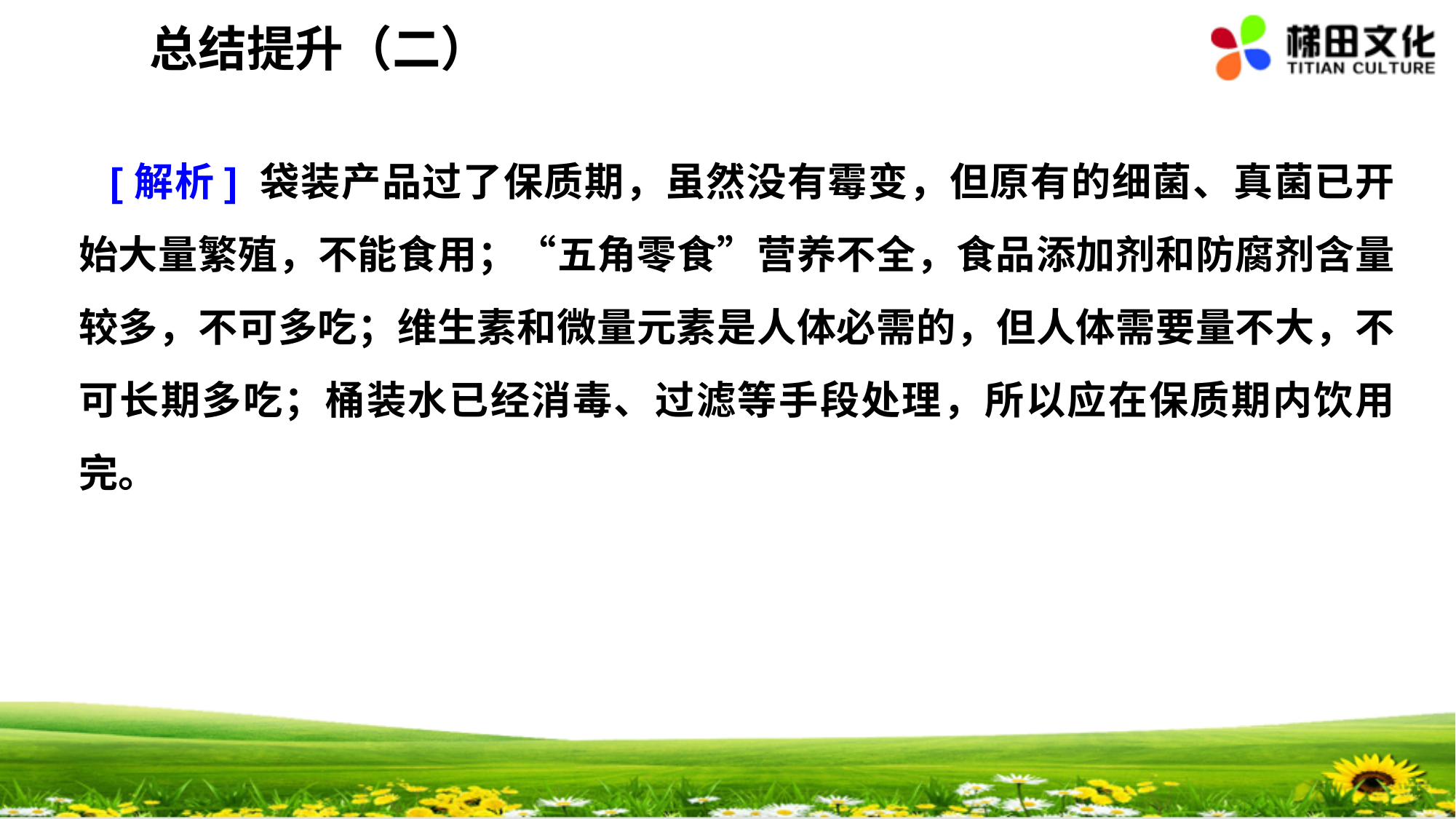

总结提升（二）
[解析] 袋装产品过了保质期，虽然没有霉变，但原有的细菌、真菌已开始大量繁殖，不能食用；“五角零食”营养不全，食品添加剂和防腐剂含量较多，不可多吃；维生素和微量元素是人体必需的，但人体需要量不大，不可长期多吃；桶装水已经消毒、过滤等手段处理，所以应在保质期内饮用完。